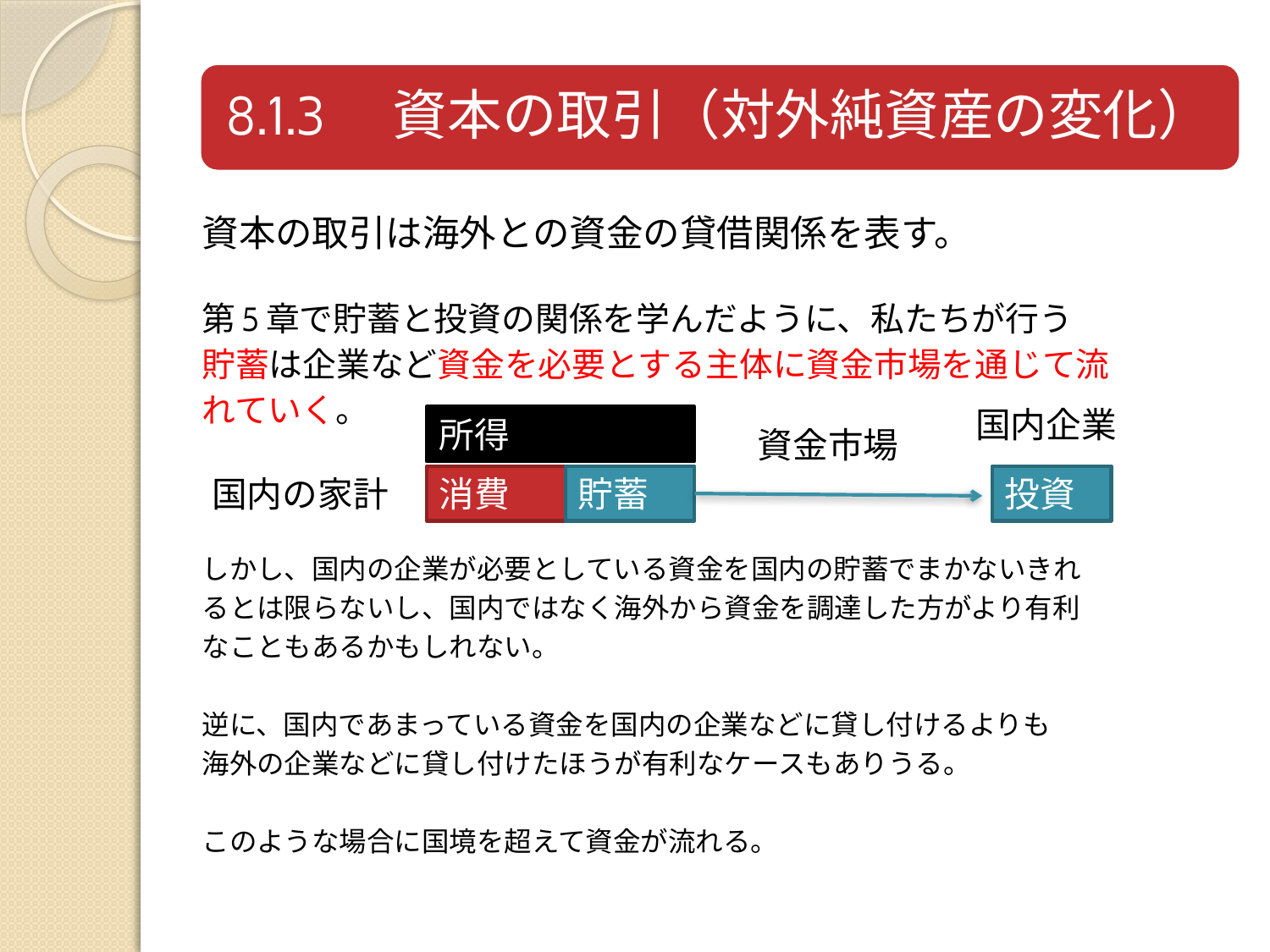

8.1.3　資本の取引（対外純資産の変化）
資本の取引は海外との資金の貸借関係を表す。

第5章で貯蓄と投資の関係を学んだように、私たちが行う
貯蓄は企業など資金を必要とする主体に資金市場を通じて流
れていく。

しかし、国内の企業が必要としている資金を国内の貯蓄でまかないきれ
るとは限らないし、国内ではなく海外から資金を調達した方がより有利
なこともあるかもしれない。

逆に、国内であまっている資金を国内の企業などに貸し付けるよりも
海外の企業などに貸し付けたほうが有利なケースもありうる。

このような場合に国境を超えて資金が流れる。
国内企業
所得
資金市場
国内の家計
消費
貯蓄
投資